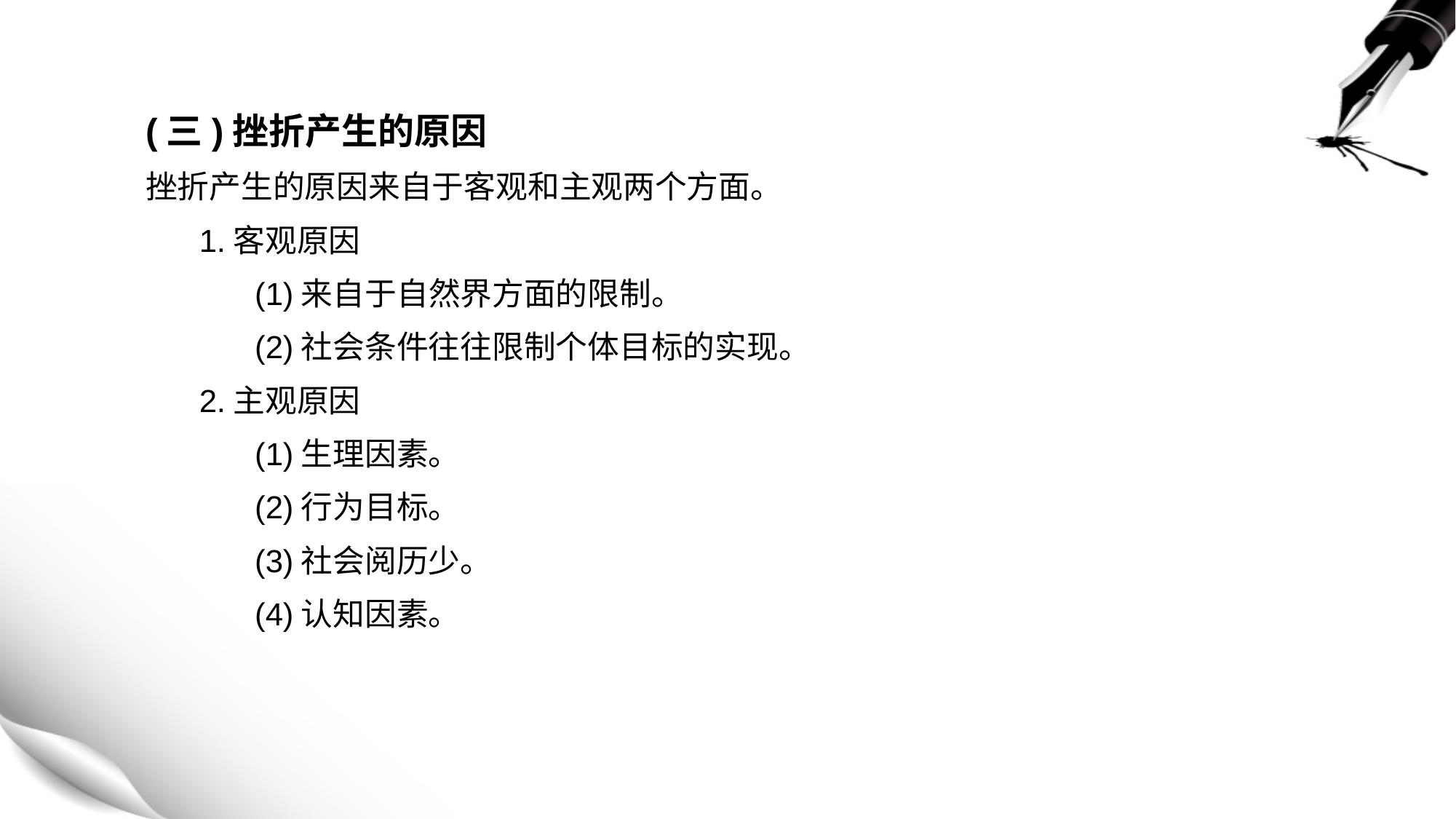

(三)挫折产生的原因
挫折产生的原因来自于客观和主观两个方面。
      1.客观原因
	(1)来自于自然界方面的限制。
 	(2)社会条件往往限制个体目标的实现。
      2.主观原因
	(1)生理因素。
	(2)行为目标。
	(3)社会阅历少。
	(4)认知因素。